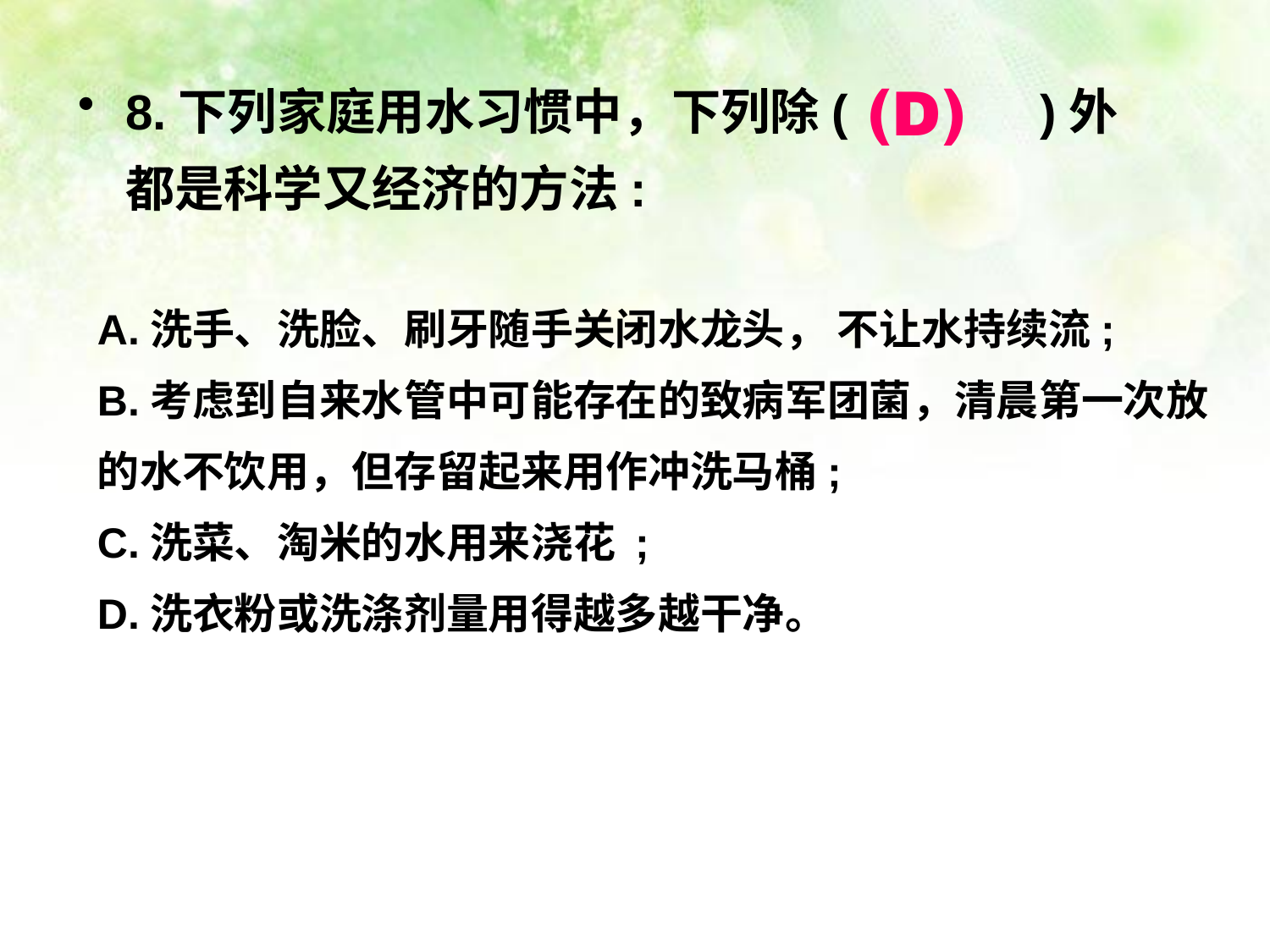

8.下列家庭用水习惯中，下列除(              )外都是科学又经济的方法:
(D)
A.洗手、洗脸、刷牙随手关闭水龙头， 不让水持续流;
B.考虑到自来水管中可能存在的致病军团菌，清晨第一次放的水不饮用，但存留起来用作冲洗马桶;
C.洗菜、淘米的水用来浇花 ;
D.洗衣粉或洗涤剂量用得越多越干净。